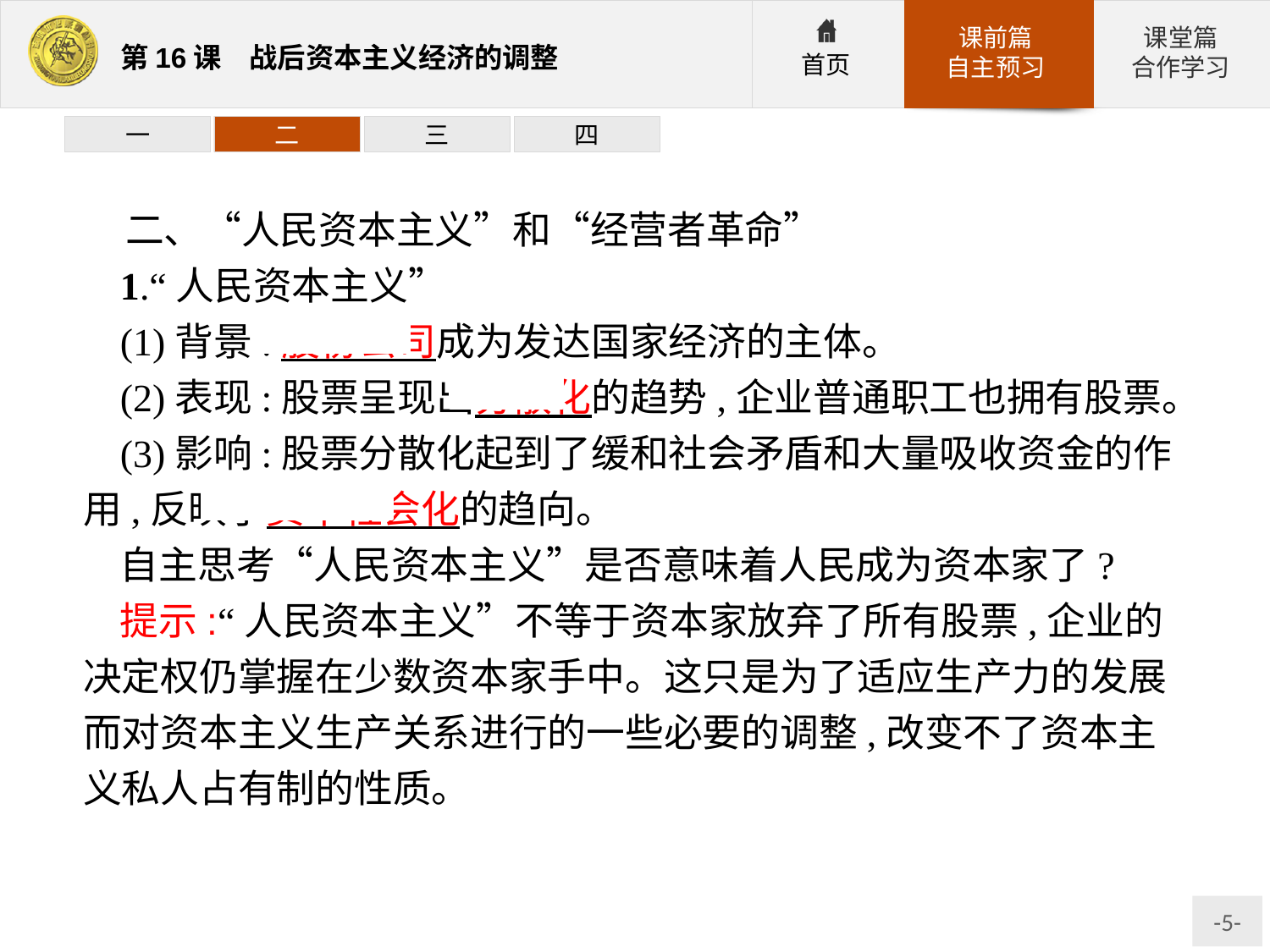

一
二
三
四
二、“人民资本主义”和“经营者革命”
1.“人民资本主义”
(1)背景:股份公司成为发达国家经济的主体。
(2)表现:股票呈现出分散化的趋势,企业普通职工也拥有股票。
(3)影响:股票分散化起到了缓和社会矛盾和大量吸收资金的作用,反映了资本社会化的趋向。
自主思考“人民资本主义”是否意味着人民成为资本家了?
提示:“人民资本主义”不等于资本家放弃了所有股票,企业的决定权仍掌握在少数资本家手中。这只是为了适应生产力的发展而对资本主义生产关系进行的一些必要的调整,改变不了资本主义私人占有制的性质。